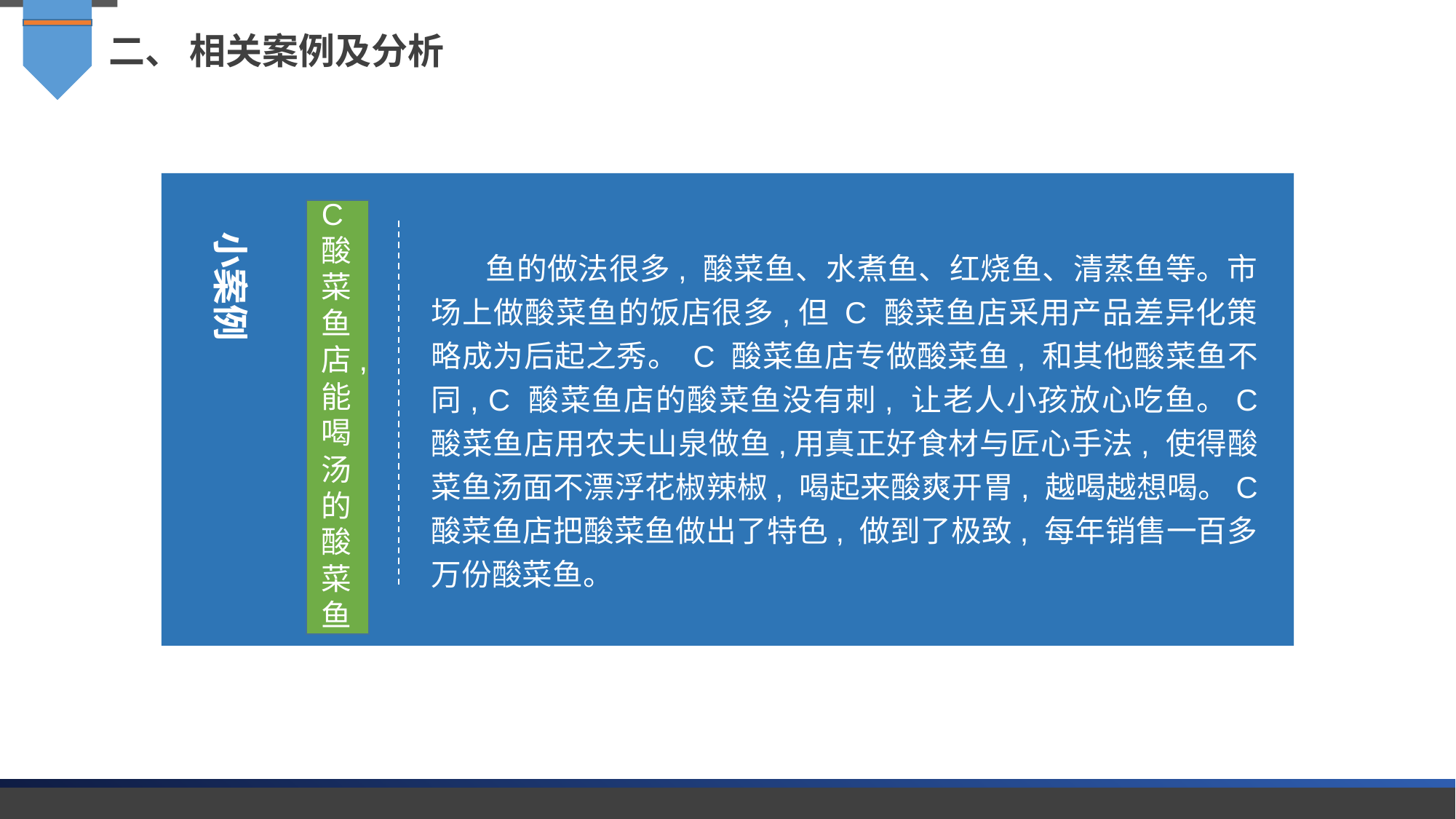

二、 相关案例及分析

C 酸菜鱼店, 能喝汤的酸菜鱼

小案例
鱼的做法很多, 酸菜鱼、水煮鱼、红烧鱼、清蒸鱼等。市场上做酸菜鱼的饭店很多,但 C 酸菜鱼店采用产品差异化策略成为后起之秀。 C 酸菜鱼店专做酸菜鱼, 和其他酸菜鱼不同, C 酸菜鱼店的酸菜鱼没有刺, 让老人小孩放心吃鱼。C 酸菜鱼店用农夫山泉做鱼,用真正好食材与匠心手法, 使得酸菜鱼汤面不漂浮花椒辣椒, 喝起来酸爽开胃, 越喝越想喝。C 酸菜鱼店把酸菜鱼做出了特色, 做到了极致, 每年销售一百多万份酸菜鱼。